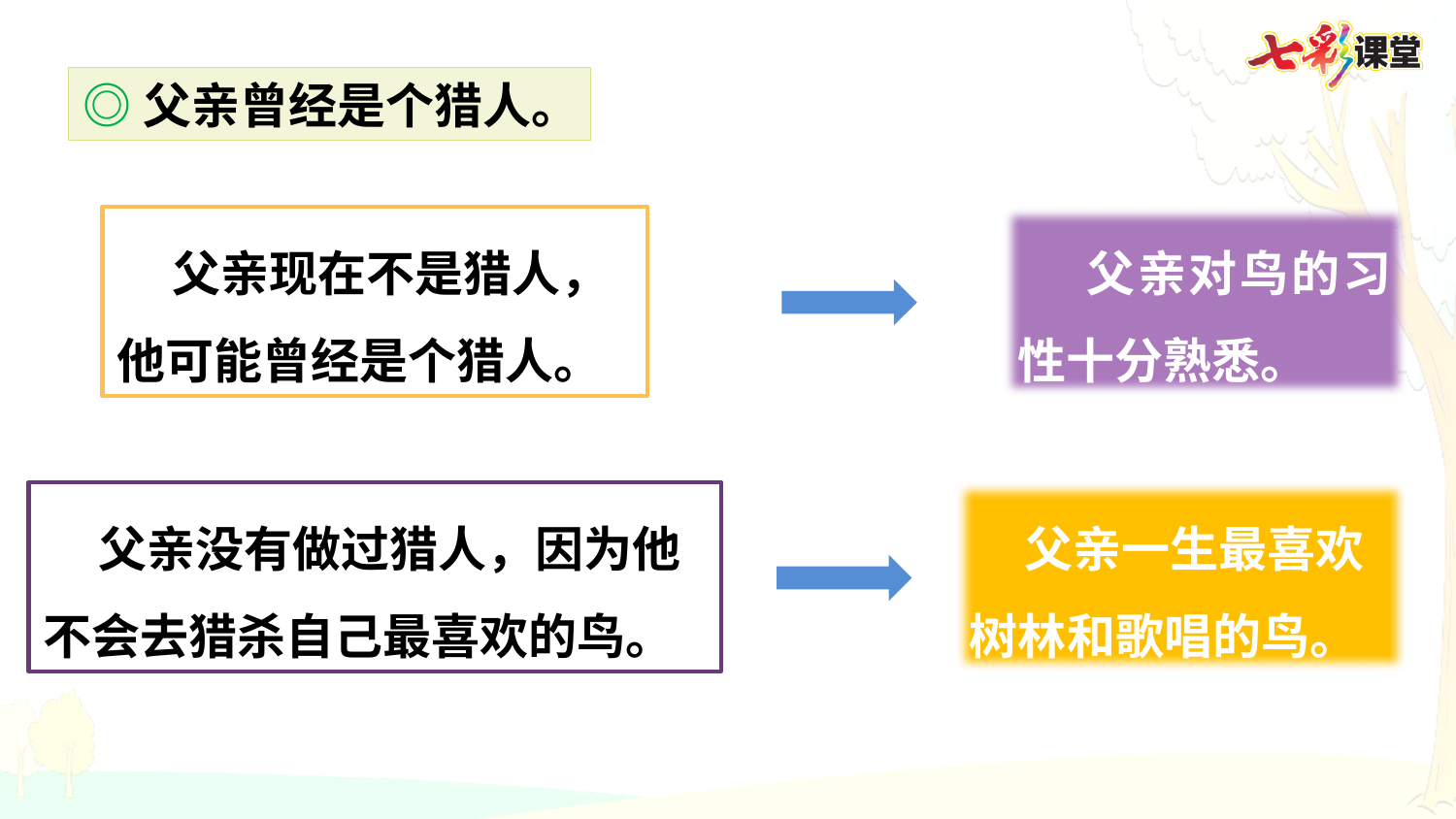

◎父亲曾经是个猎人。
    父亲现在不是猎人，他可能曾经是个猎人。
    父亲对鸟的习性十分熟悉。

    父亲没有做过猎人，因为他不会去猎杀自己最喜欢的鸟。
    父亲一生最喜欢树林和歌唱的鸟。